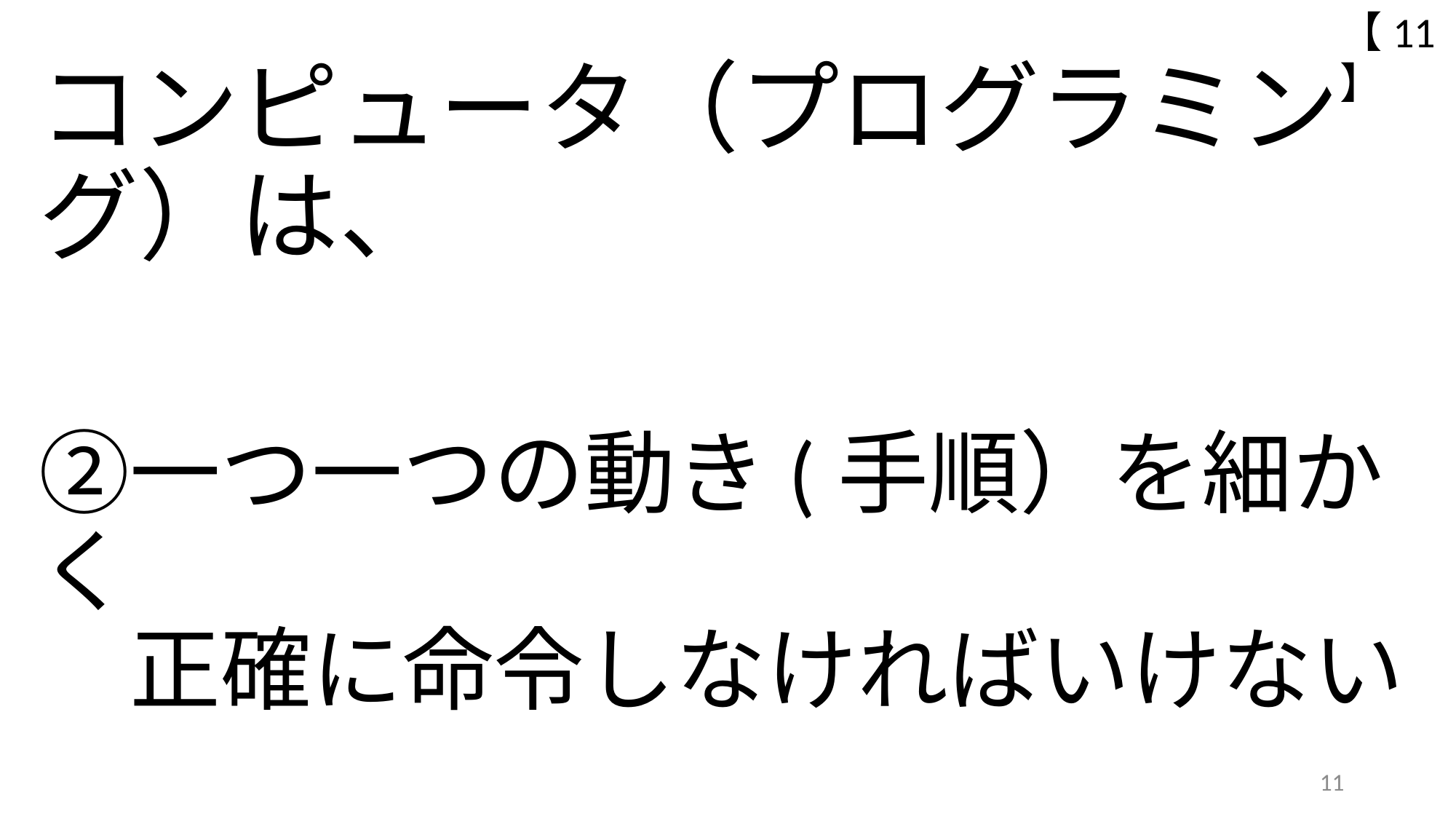

【11】
# コンピュータ（プログラミング）は、 ②一つ一つの動き(手順）を細かく 　正確に命令しなければいけない
11